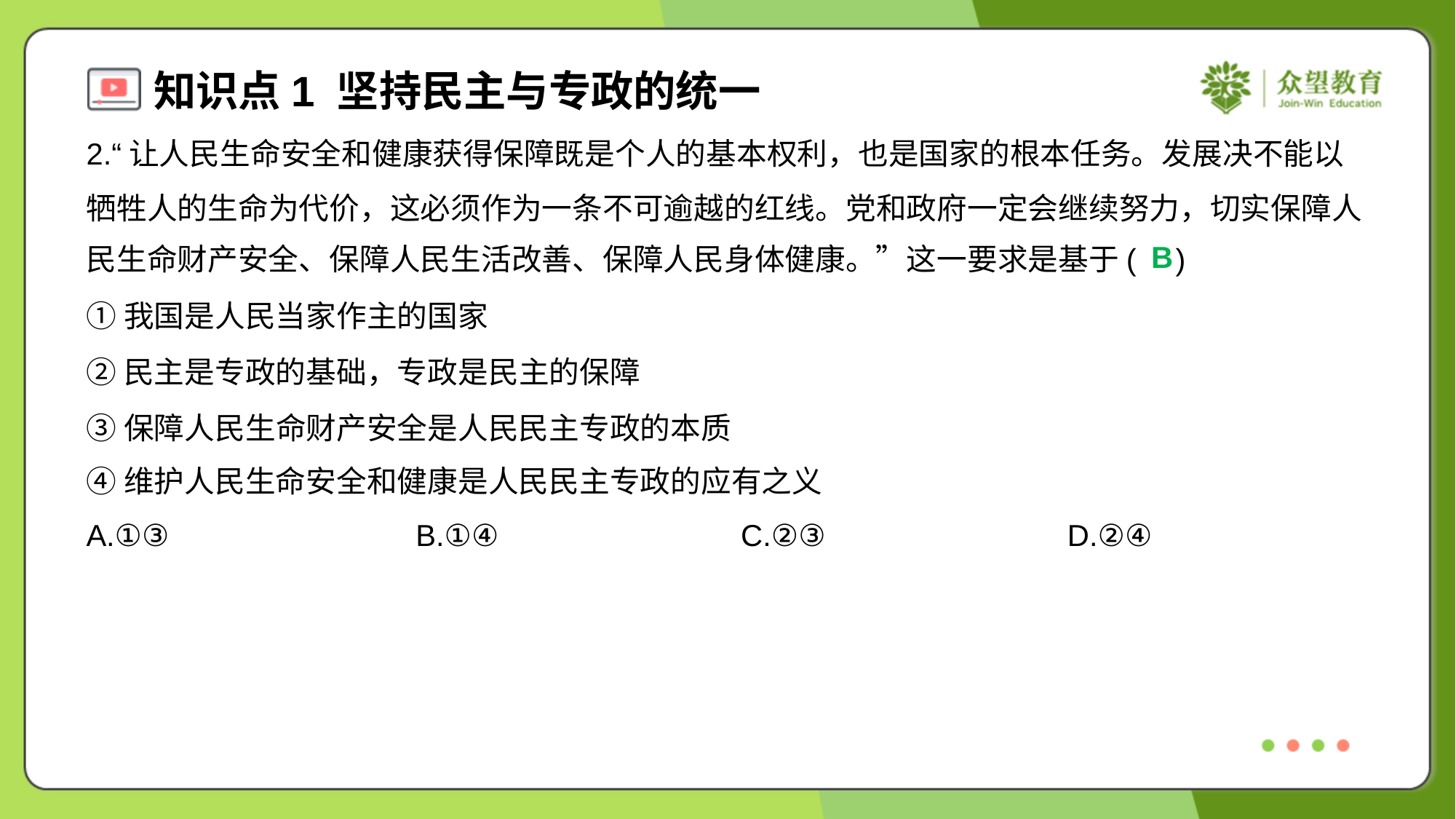

2.“让人民生命安全和健康获得保障既是个人的基本权利，也是国家的根本任务。发展决不能以
牺牲人的生命为代价，这必须作为一条不可逾越的红线。党和政府一定会继续努力，切实保障人
民生命财产安全、保障人民生活改善、保障人民身体健康。”这一要求是基于(     )
B
①我国是人民当家作主的国家
②民主是专政的基础，专政是民主的保障
③保障人民生命财产安全是人民民主专政的本质
④维护人民生命安全和健康是人民民主专政的应有之义
A.①③	B.①④	C.②③	D.②④